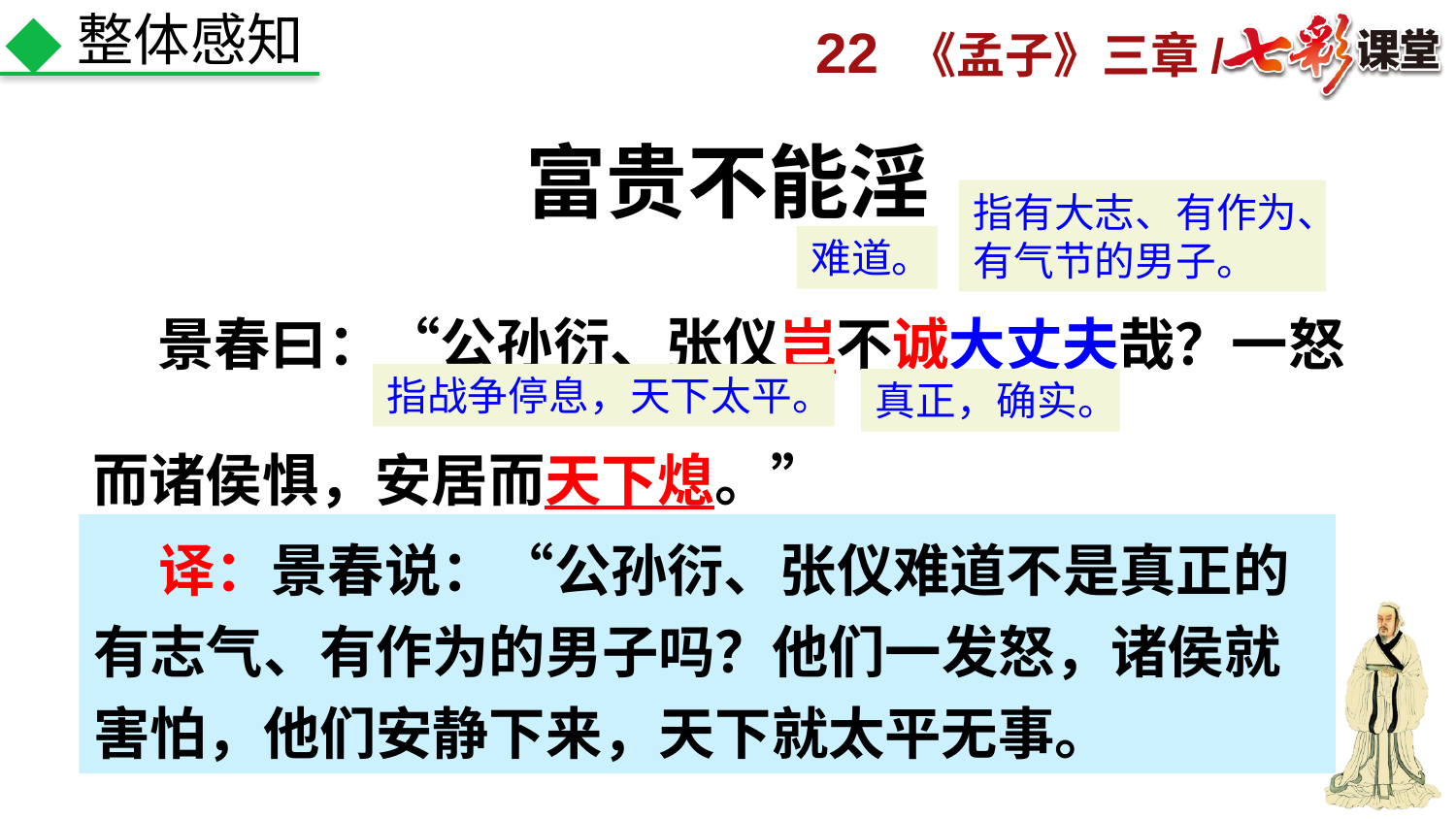

整体感知

富贵不能淫
    景春曰：“公孙衍、张仪岂不诚大丈夫哉？一怒而诸侯惧，安居而天下熄。”
指有大志、有作为、有气节的男子。
难道。
指战争停息，天下太平。
真正，确实。
    译：景春说：“公孙衍、张仪难道不是真正的有志气、有作为的男子吗？他们一发怒，诸侯就害怕，他们安静下来，天下就太平无事。